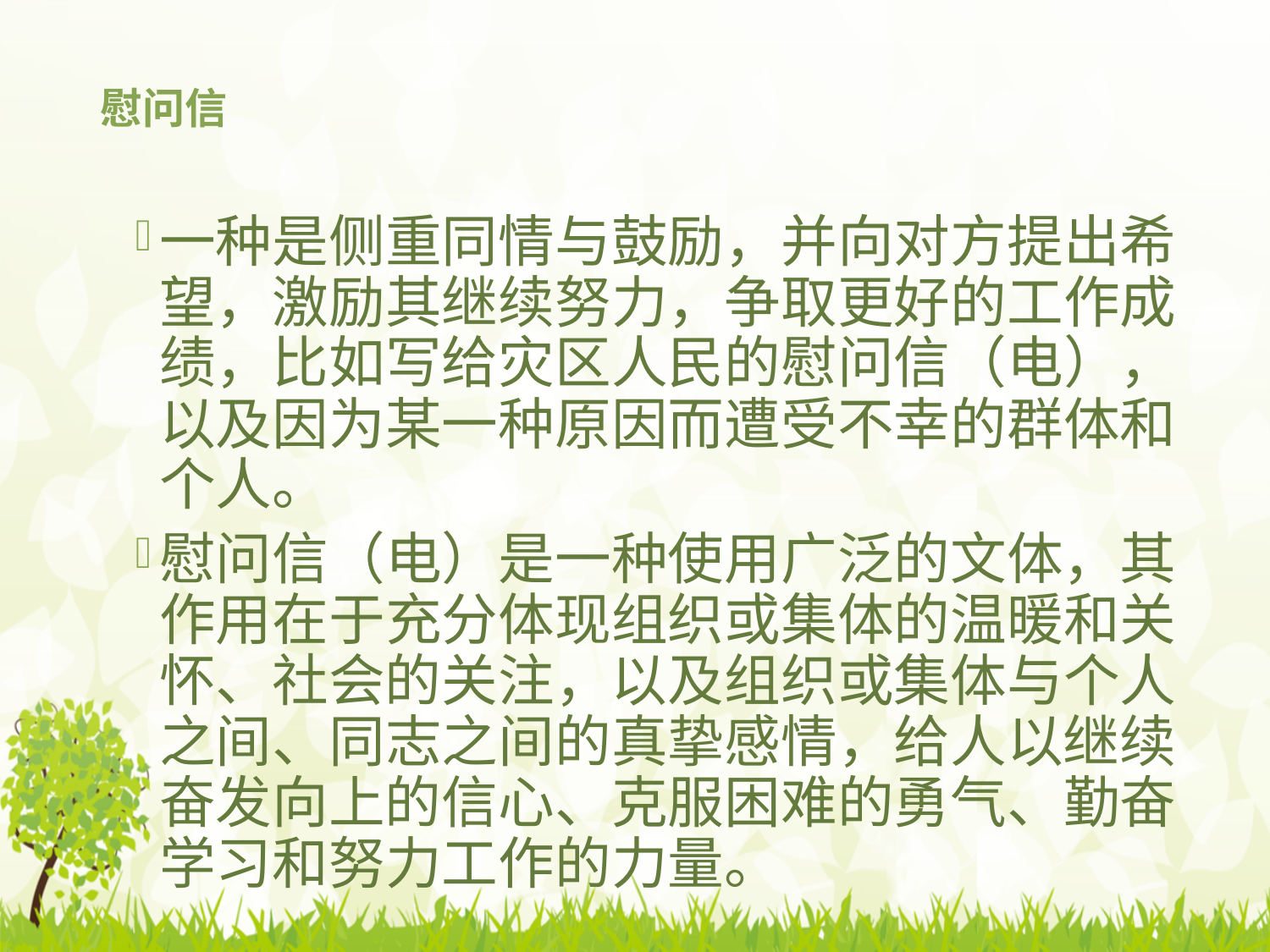

# 慰问信
一种是侧重同情与鼓励，并向对方提出希望，激励其继续努力，争取更好的工作成绩，比如写给灾区人民的慰问信（电），以及因为某一种原因而遭受不幸的群体和个人。
慰问信（电）是一种使用广泛的文体，其作用在于充分体现组织或集体的温暖和关怀、社会的关注，以及组织或集体与个人之间、同志之间的真挚感情，给人以继续奋发向上的信心、克服困难的勇气、勤奋学习和努力工作的力量。